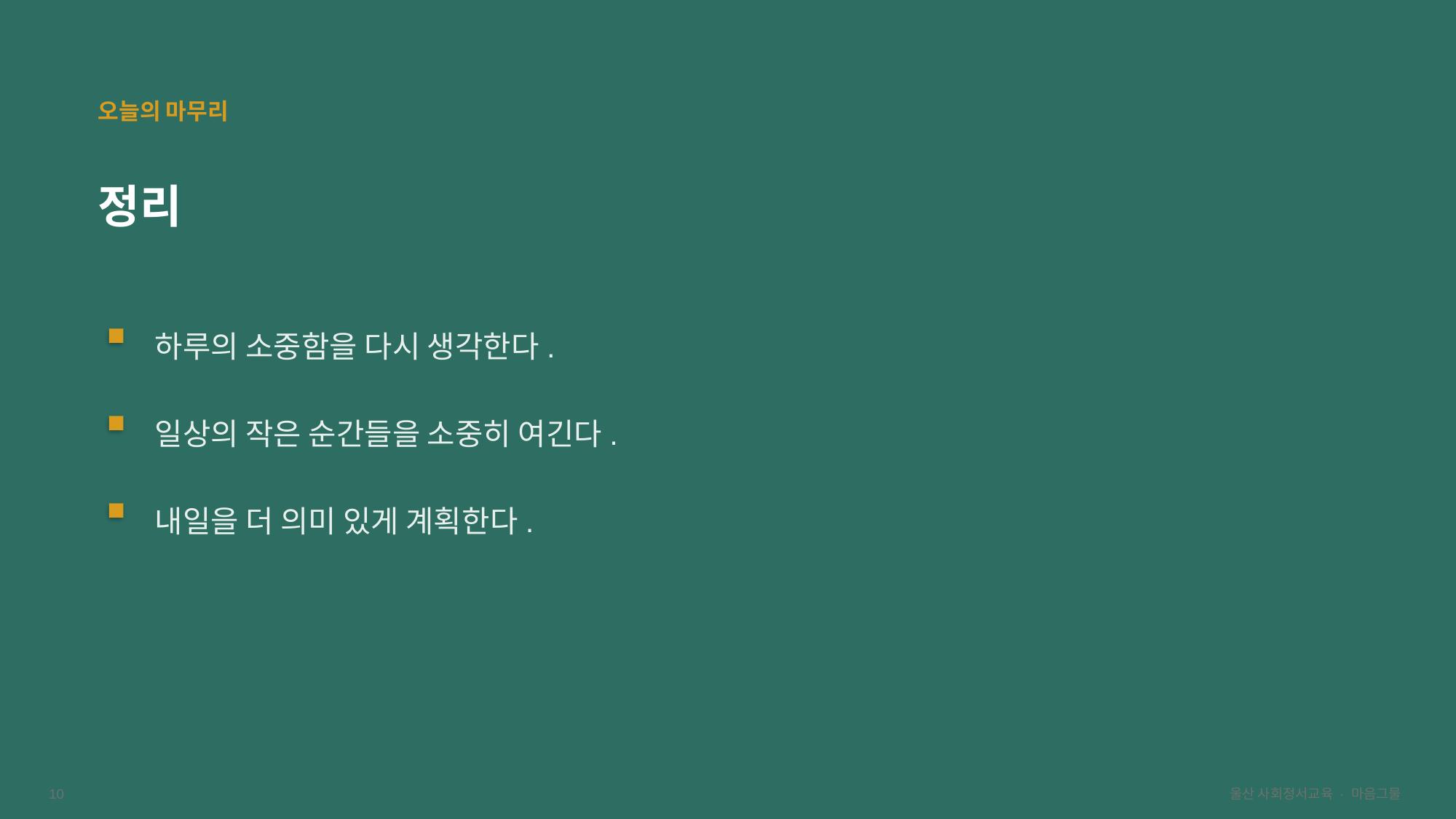

오늘의 마무리
정리
하루의 소중함을 다시 생각한다.

일상의 작은 순간들을 소중히 여긴다.

내일을 더 의미 있게 계획한다.

10
울산 사회정서교육 · 마음그물